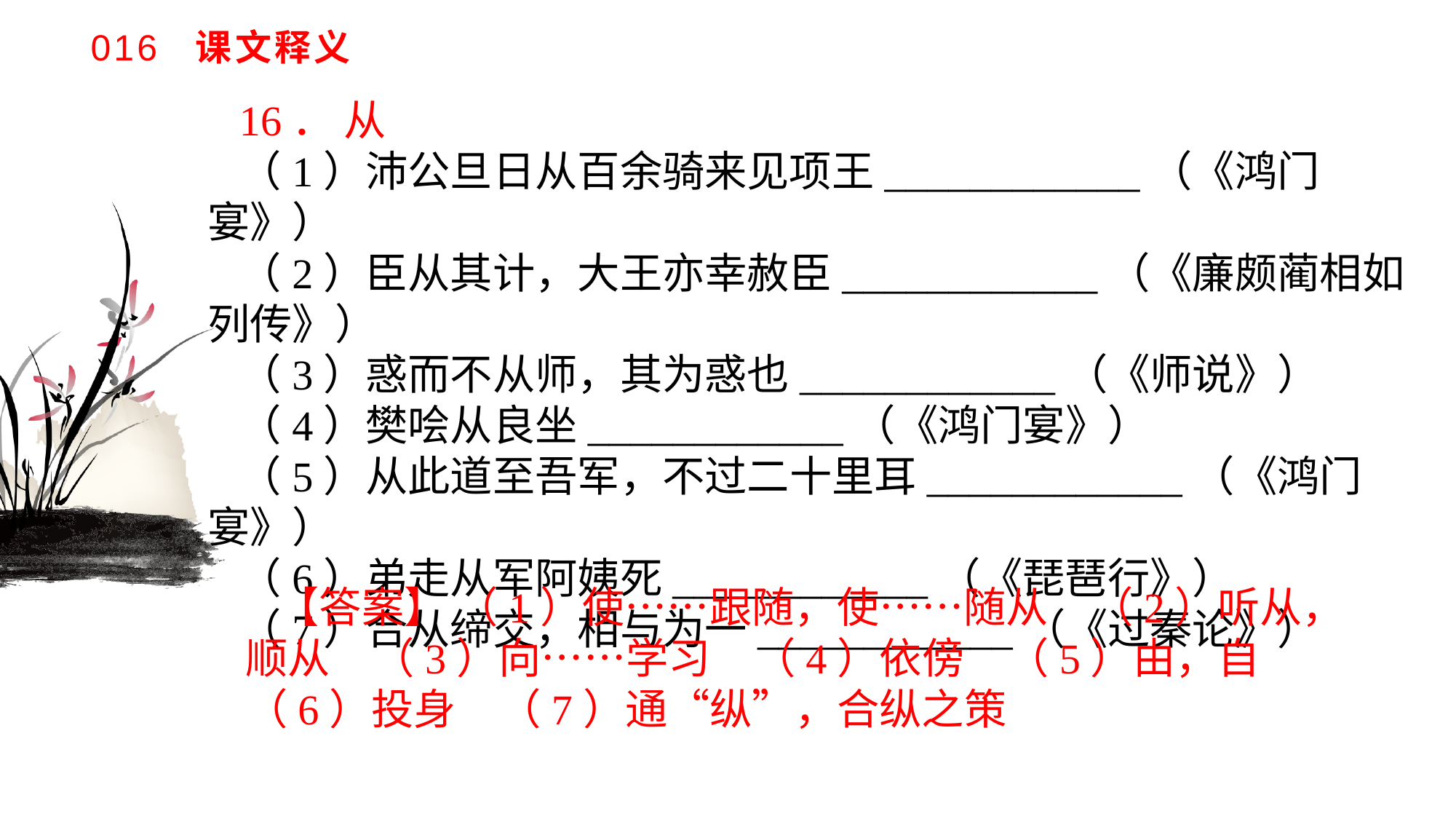

# 016  课文释义
16． 从
（1）沛公旦日从百余骑来见项王____________（《鸿门宴》）（2）臣从其计，大王亦幸赦臣____________（《廉颇蔺相如列传》）（3）惑而不从师，其为惑也____________（《师说》）（4）樊哙从良坐____________（《鸿门宴》）（5）从此道至吾军，不过二十里耳____________（《鸿门宴》）（6）弟走从军阿姨死____________（《琵琶行》）（7）合从缔交，相与为一____________（《过秦论》）
【答案】 （1）使……跟随，使……随从　（2）听从，顺从　（3）向……学习　（4）依傍　（5）由，自　（6）投身　（7）通“纵”，合纵之策